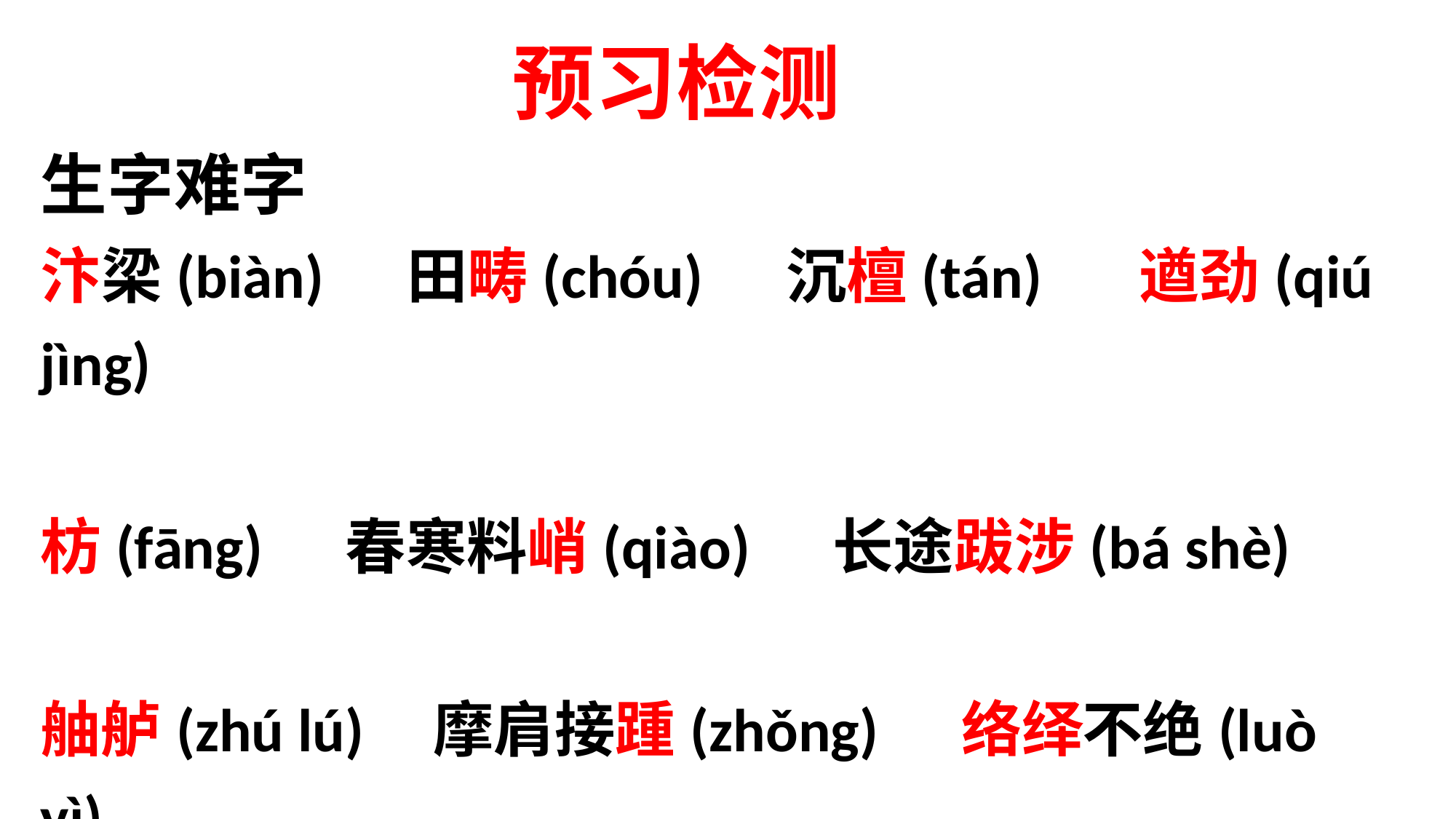

预习检测
生字难字
汴梁(biàn)     田畴(chóu)     沉檀(tán)      遒劲(qiú jìng)

枋(fāng)     春寒料峭(qiào)     长途跋涉(bá shè)

舳舻(zhú lú)    摩肩接踵(zhǒng)     络绎不绝(luò yì)